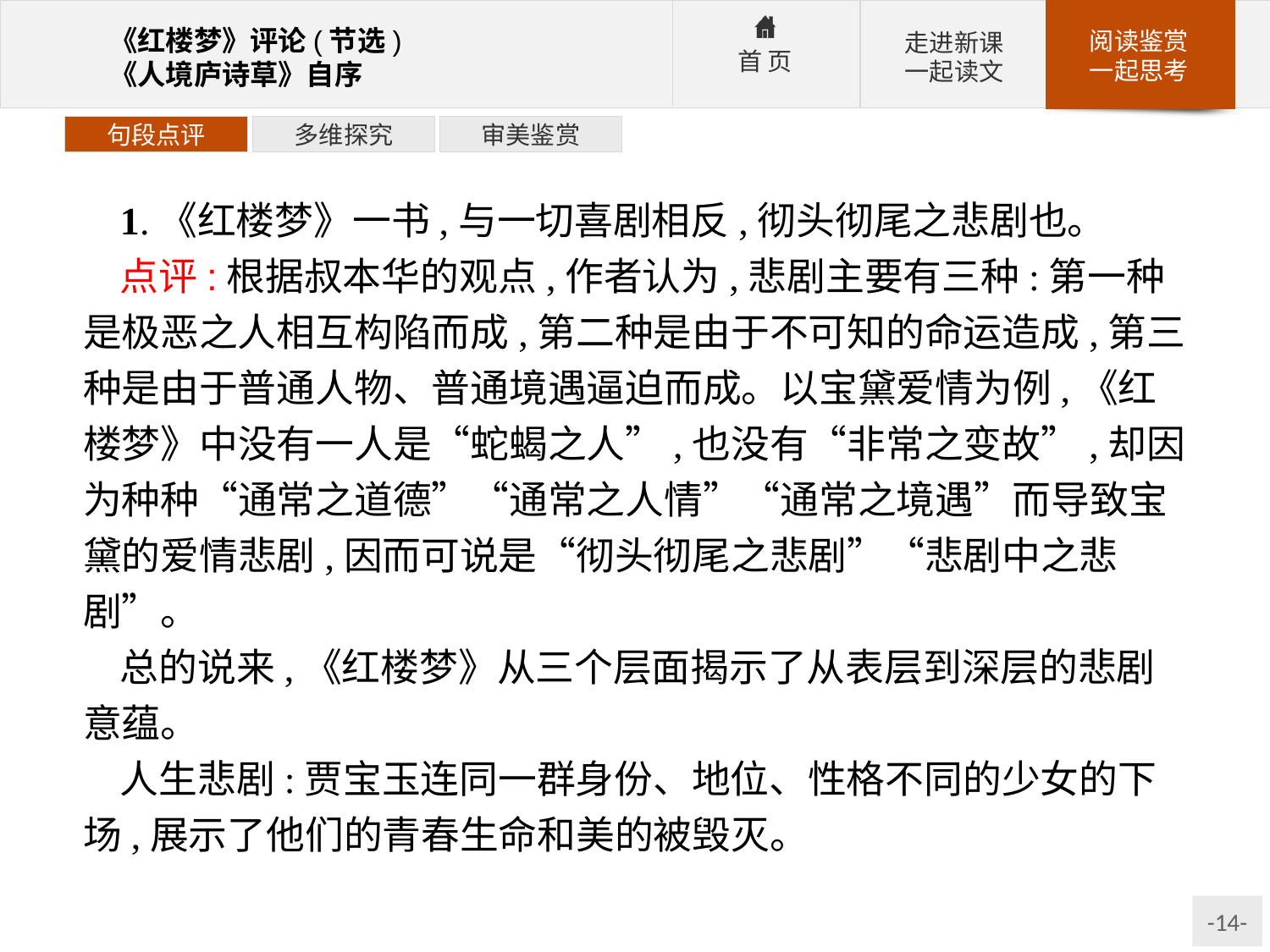

句段点评
多维探究
审美鉴赏
1.《红楼梦》一书,与一切喜剧相反,彻头彻尾之悲剧也。
点评:根据叔本华的观点,作者认为,悲剧主要有三种:第一种是极恶之人相互构陷而成,第二种是由于不可知的命运造成,第三种是由于普通人物、普通境遇逼迫而成。以宝黛爱情为例,《红楼梦》中没有一人是“蛇蝎之人”,也没有“非常之变故”,却因为种种“通常之道德”“通常之人情”“通常之境遇”而导致宝黛的爱情悲剧,因而可说是“彻头彻尾之悲剧”“悲剧中之悲剧”。
总的说来,《红楼梦》从三个层面揭示了从表层到深层的悲剧意蕴。
人生悲剧:贾宝玉连同一群身份、地位、性格不同的少女的下场,展示了他们的青春生命和美的被毁灭。